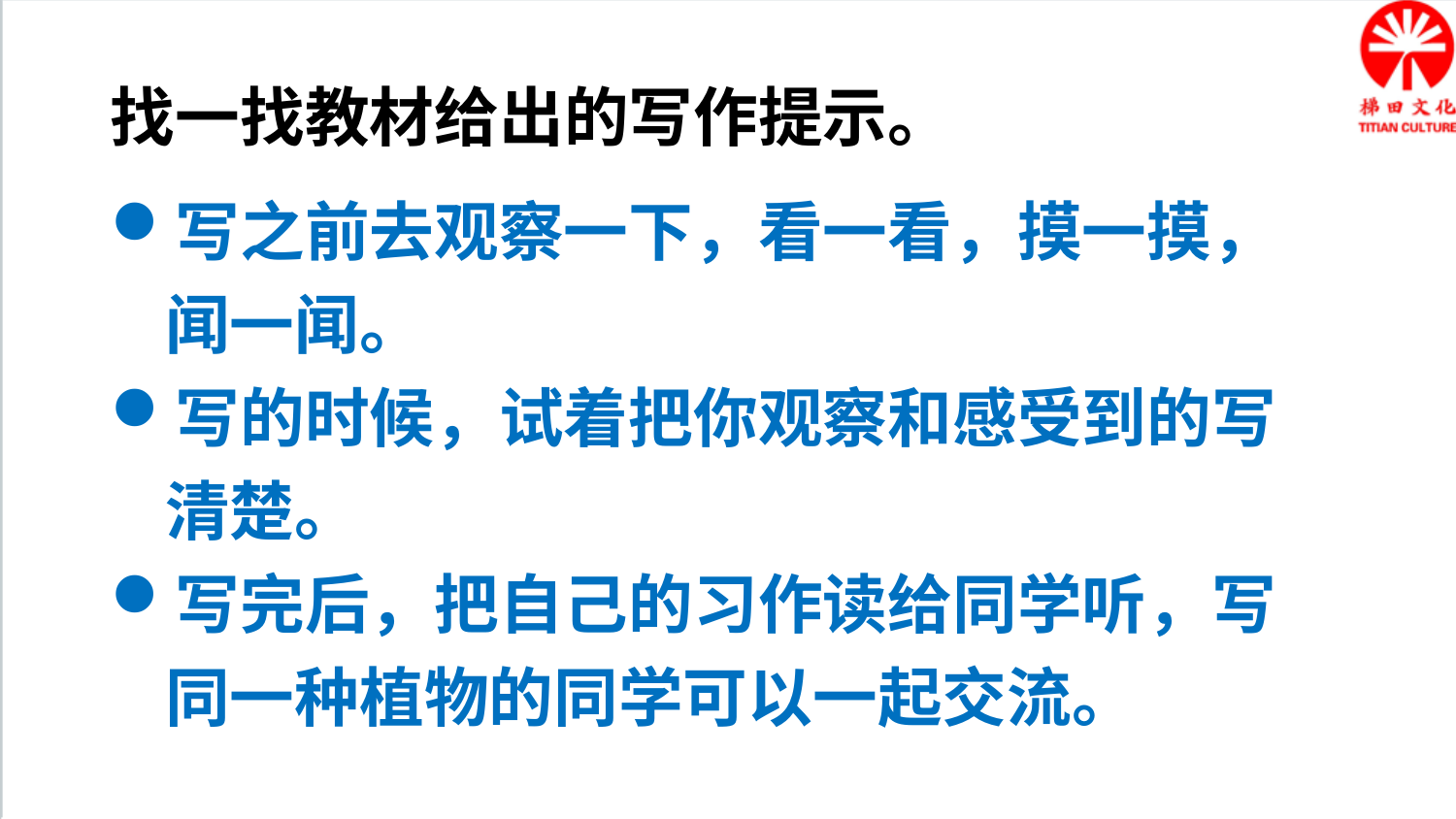

找一找教材给出的写作提示。
写之前去观察一下，看一看，摸一摸，闻一闻。
写的时候，试着把你观察和感受到的写清楚。
写完后，把自己的习作读给同学听，写同一种植物的同学可以一起交流。